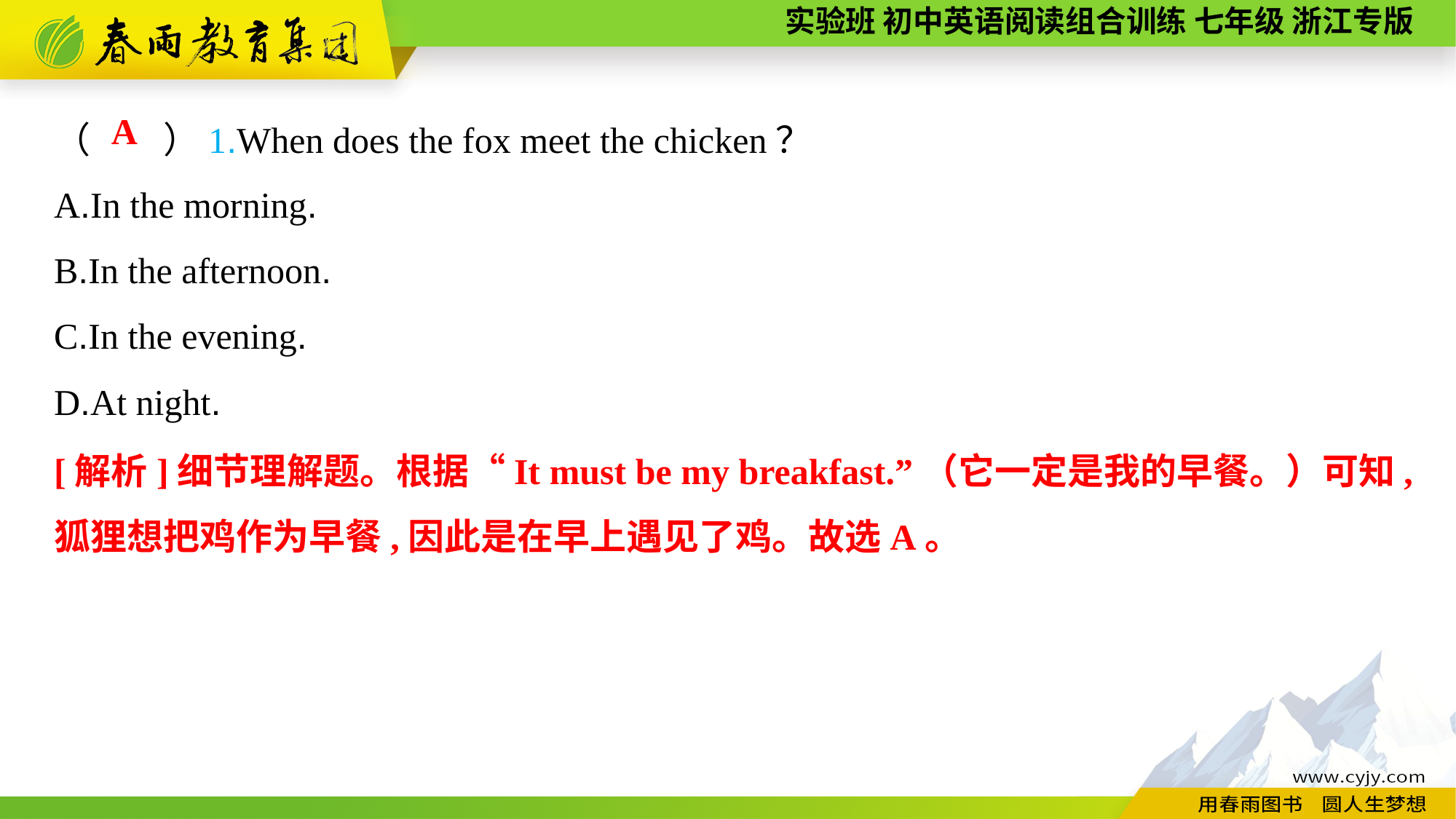

（　　）1.When does the fox meet the chicken？
A.In the morning.
B.In the afternoon.
C.In the evening.
D.At night.
A
[解析]细节理解题。根据“It must be my breakfast.”（它一定是我的早餐。）可知,狐狸想把鸡作为早餐,因此是在早上遇见了鸡。故选A。